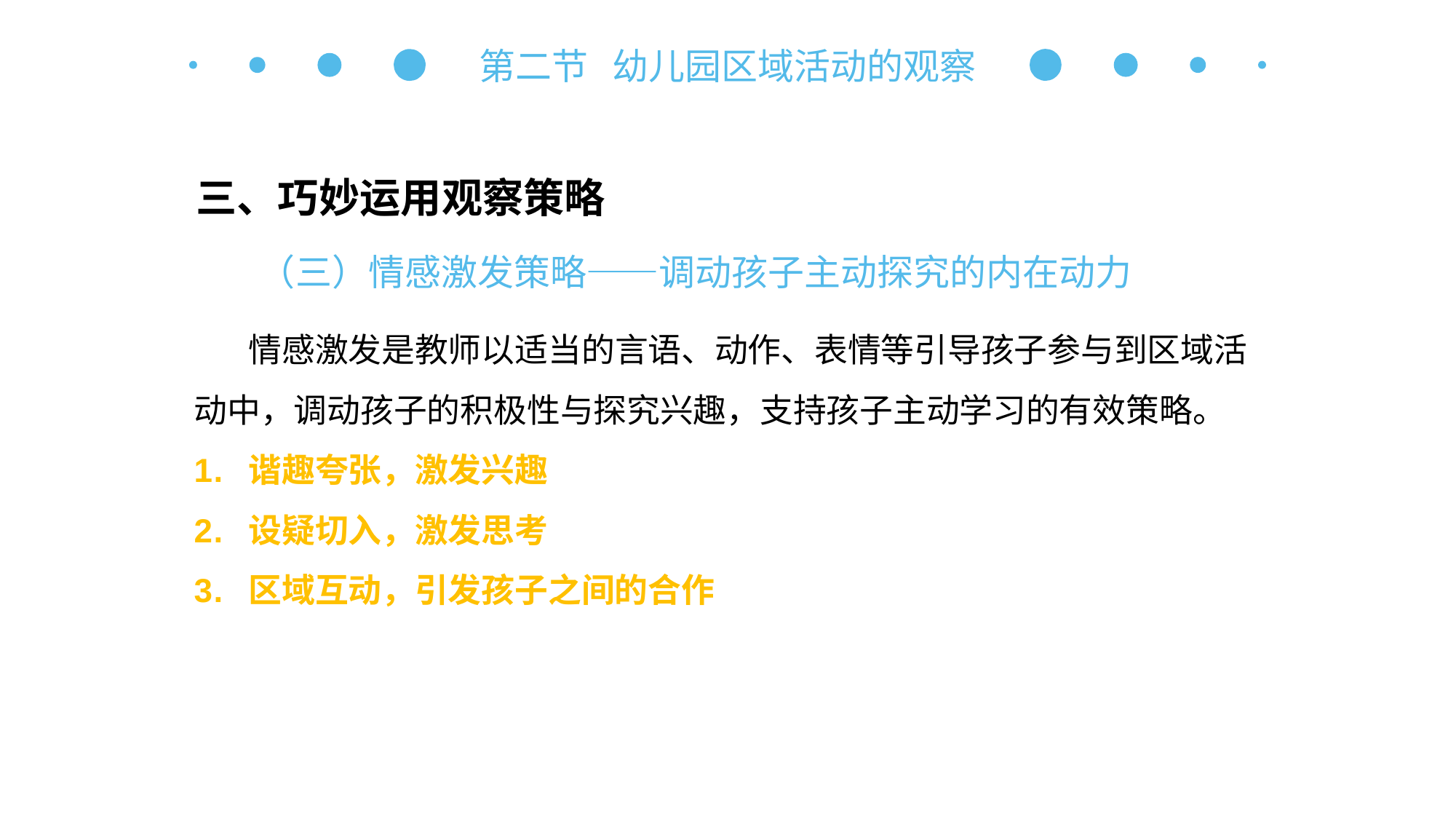

第二节   幼儿园区域活动的观察

三、巧妙运用观察策略
（三）情感激发策略——调动孩子主动探究的内在动力
情感激发是教师以适当的言语、动作、表情等引导孩子参与到区域活动中，调动孩子的积极性与探究兴趣，支持孩子主动学习的有效策略。
谐趣夸张，激发兴趣
设疑切入，激发思考
区域互动，引发孩子之间的合作